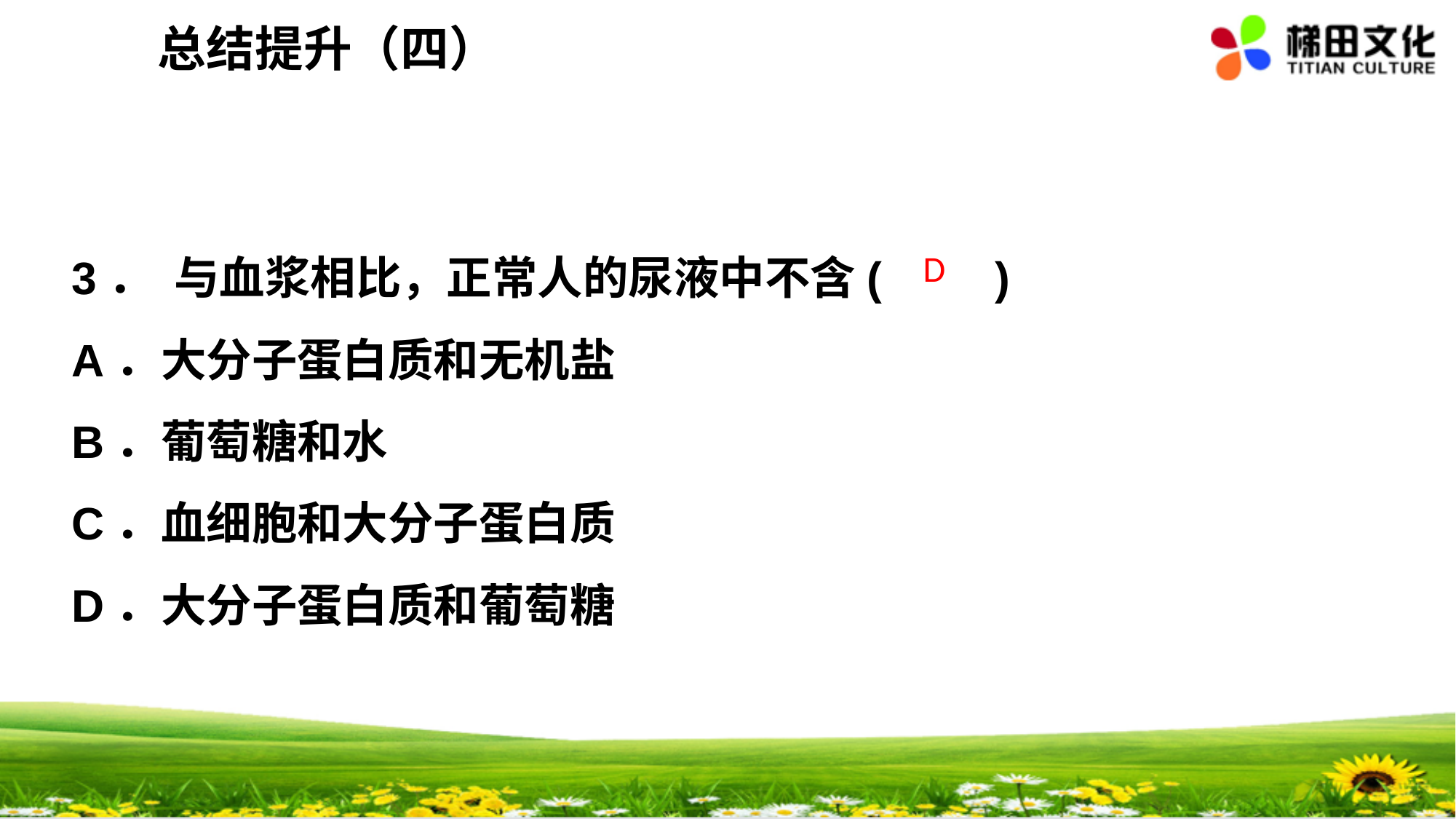

总结提升（四）
3．  与血浆相比，正常人的尿液中不含(　　)
A．大分子蛋白质和无机盐
B．葡萄糖和水
C．血细胞和大分子蛋白质
D．大分子蛋白质和葡萄糖
D